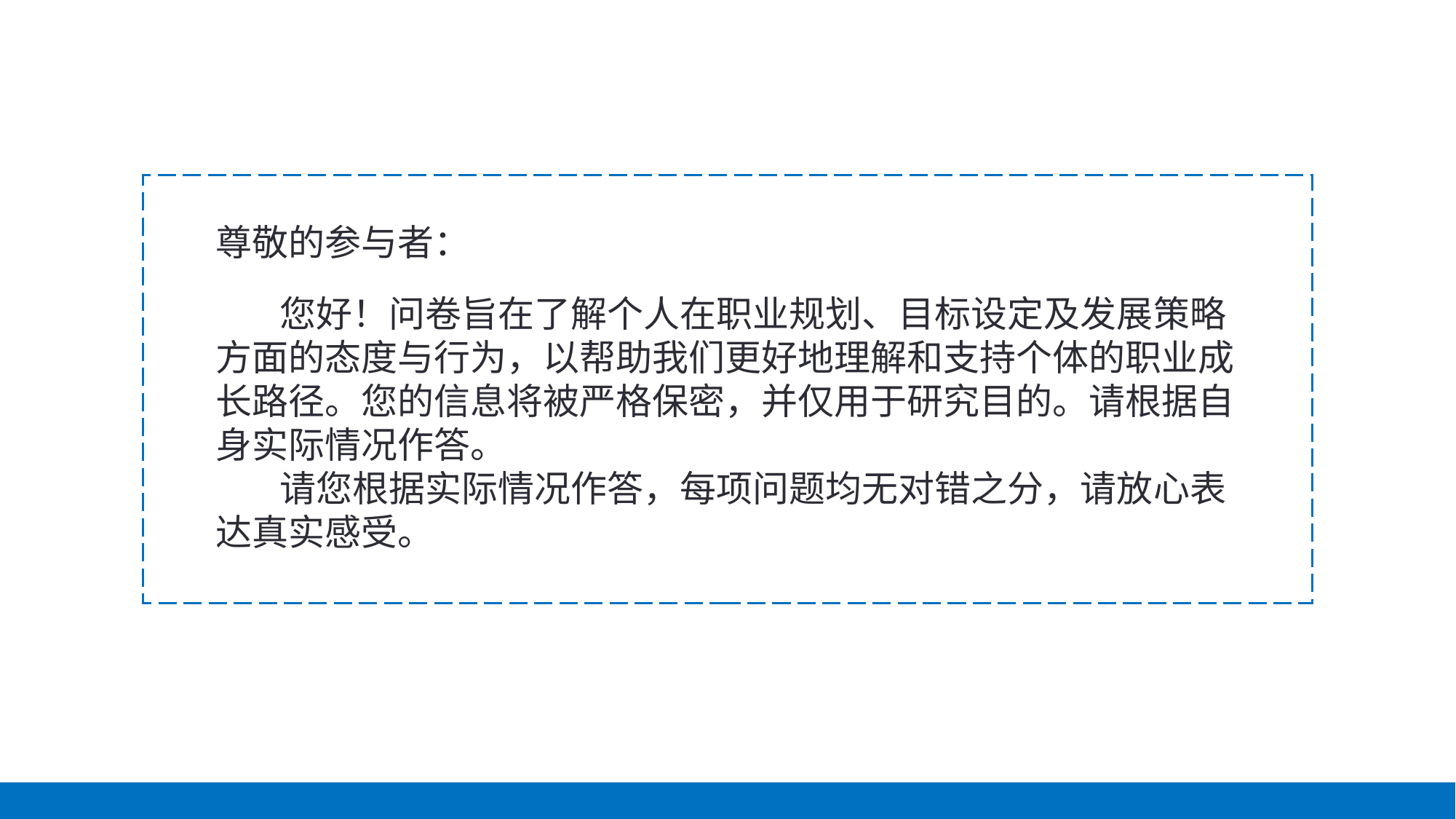

尊敬的参与者：
您好！问卷旨在了解个人在职业规划、目标设定及发展策略方面的态度与行为，以帮助我们更好地理解和支持个体的职业成长路径。您的信息将被严格保密，并仅用于研究目的。请根据自身实际情况作答。
请您根据实际情况作答，每项问题均无对错之分，请放心表达真实感受。